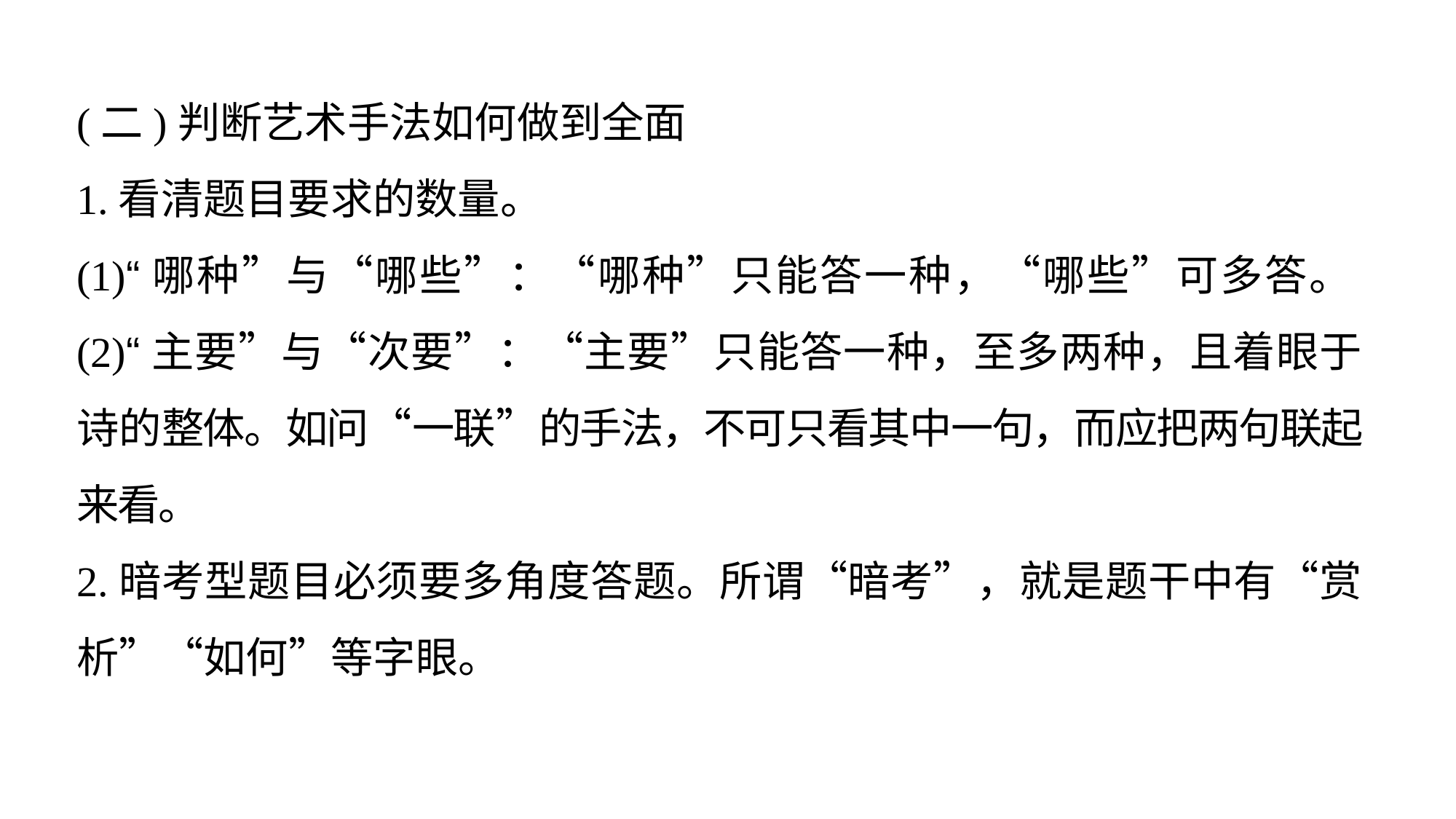

(二)判断艺术手法如何做到全面
1.看清题目要求的数量。
(1)“哪种”与“哪些”：“哪种”只能答一种，“哪些”可多答。(2)“主要”与“次要”：“主要”只能答一种，至多两种，且着眼于诗的整体。如问“一联”的手法，不可只看其中一句，而应把两句联起来看。
2.暗考型题目必须要多角度答题。所谓“暗考”，就是题干中有“赏析”“如何”等字眼。